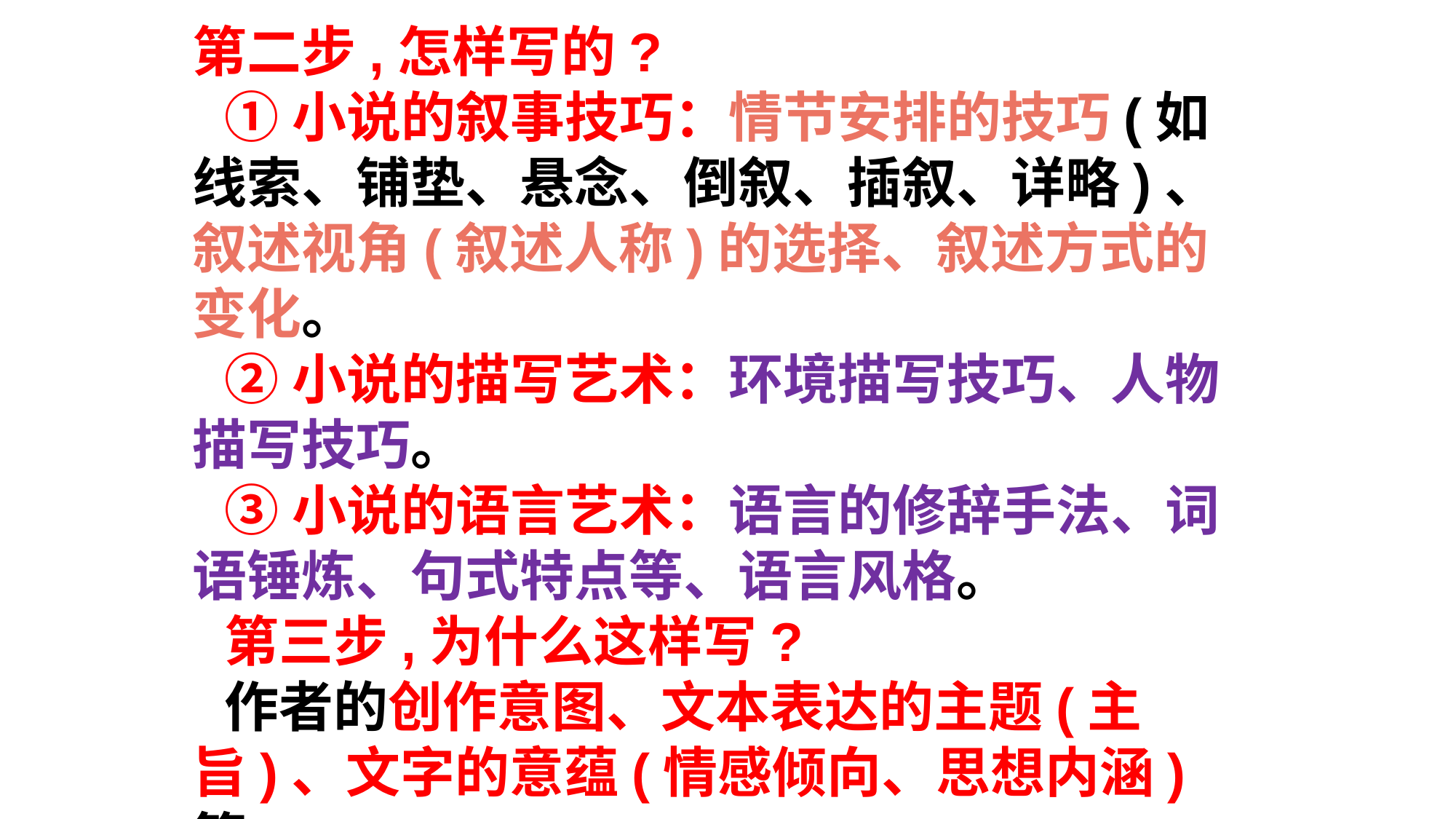

第二步,怎样写的?
①小说的叙事技巧：情节安排的技巧(如线索、铺垫、悬念、倒叙、插叙、详略)、叙述视角(叙述人称)的选择、叙述方式的变化。
②小说的描写艺术：环境描写技巧、人物描写技巧。
③小说的语言艺术：语言的修辞手法、词语锤炼、句式特点等、语言风格。
第三步,为什么这样写?
作者的创作意图、文本表达的主题(主旨)、文字的意蕴(情感倾向、思想内涵)等。
-7-